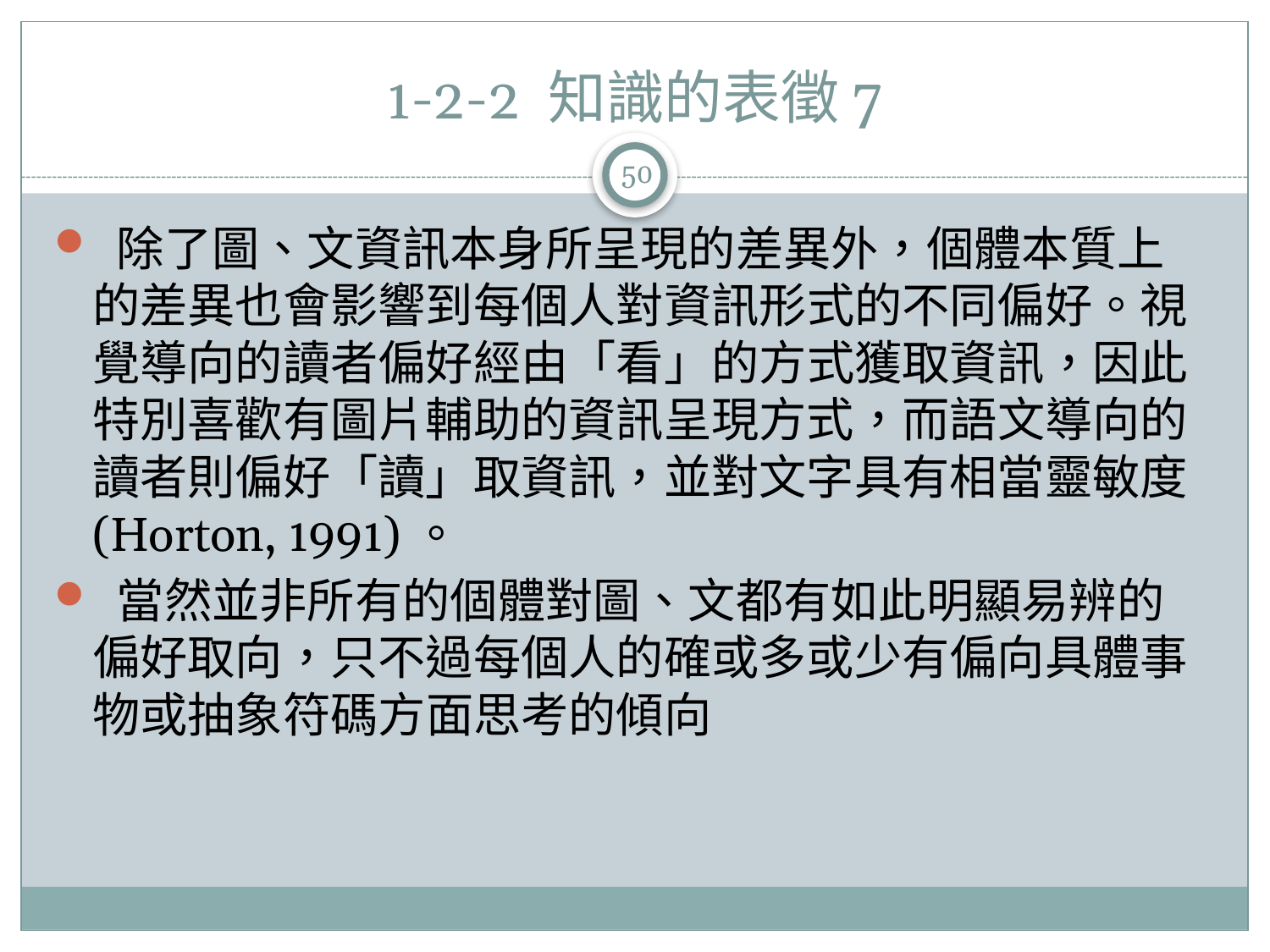

# 1-2-2 知識的表徵7
50
 除了圖、文資訊本身所呈現的差異外，個體本質上的差異也會影響到每個人對資訊形式的不同偏好。視覺導向的讀者偏好經由「看」的方式獲取資訊，因此特別喜歡有圖片輔助的資訊呈現方式，而語文導向的讀者則偏好「讀」取資訊，並對文字具有相當靈敏度(Horton, 1991)。
 當然並非所有的個體對圖、文都有如此明顯易辨的偏好取向，只不過每個人的確或多或少有偏向具體事物或抽象符碼方面思考的傾向